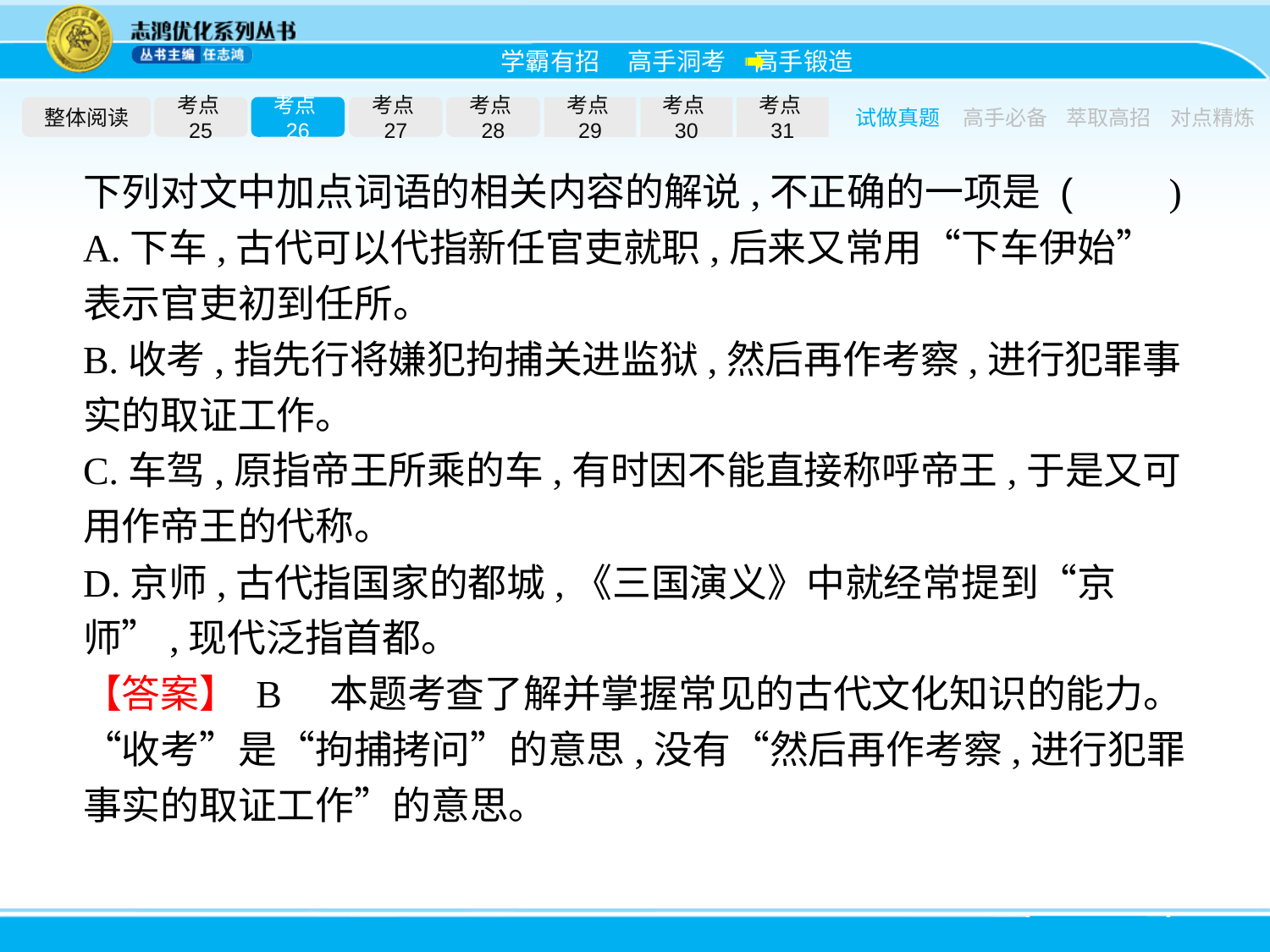

整体阅读
考点25
考点26
考点27
考点28
考点29
考点30
考点31
试做真题
高手必备
萃取高招
对点精炼
下列对文中加点词语的相关内容的解说,不正确的一项是 (　　)
A.下车,古代可以代指新任官吏就职,后来又常用“下车伊始”表示官吏初到任所。
B.收考,指先行将嫌犯拘捕关进监狱,然后再作考察,进行犯罪事实的取证工作。
C.车驾,原指帝王所乘的车,有时因不能直接称呼帝王,于是又可用作帝王的代称。
D.京师,古代指国家的都城,《三国演义》中就经常提到“京师”,现代泛指首都。
【答案】 B　本题考查了解并掌握常见的古代文化知识的能力。“收考”是“拘捕拷问”的意思,没有“然后再作考察,进行犯罪事实的取证工作”的意思。